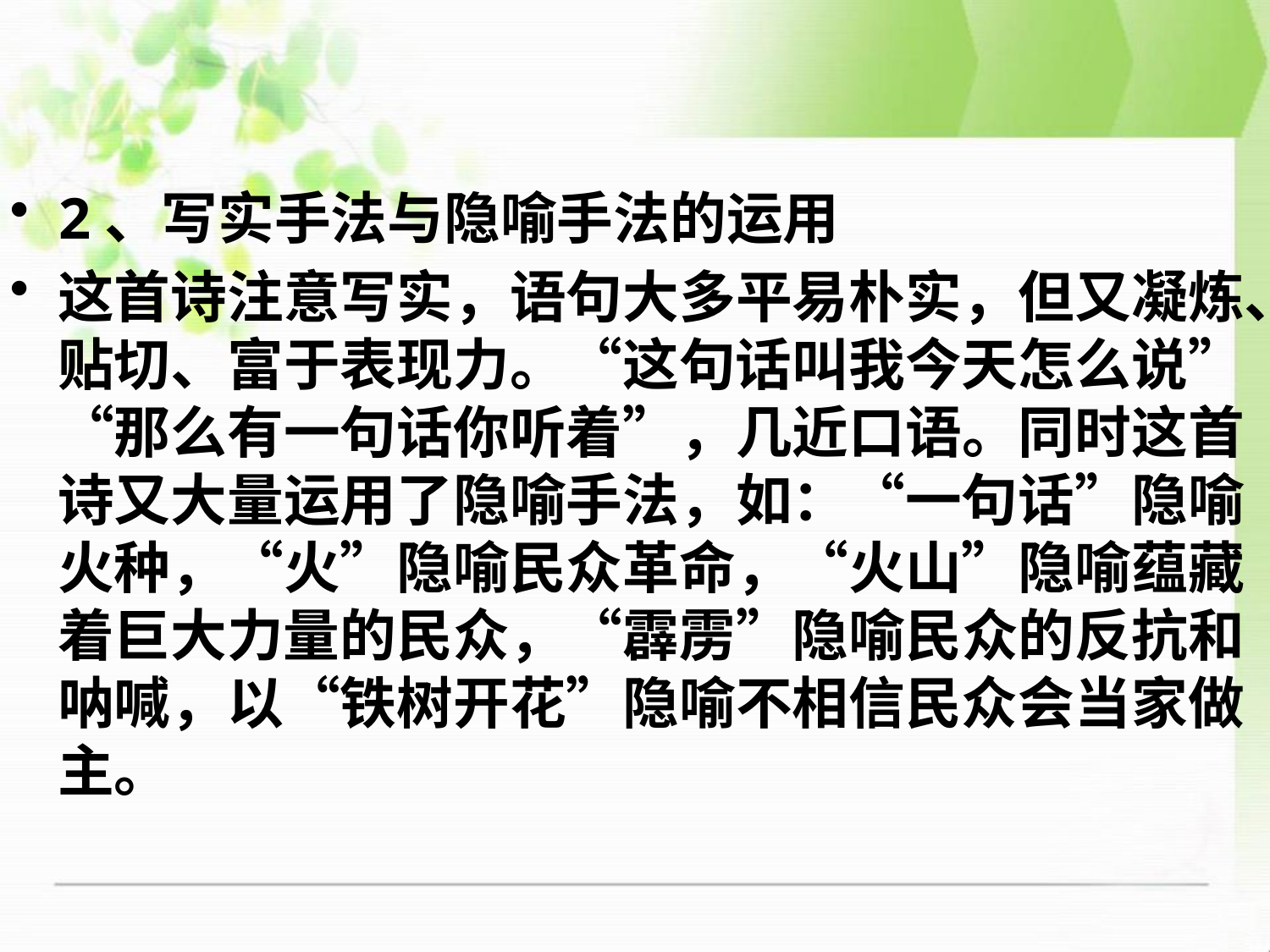

2、写实手法与隐喻手法的运用
这首诗注意写实，语句大多平易朴实，但又凝炼、贴切、富于表现力。“这句话叫我今天怎么说”“那么有一句话你听着”，几近口语。同时这首诗又大量运用了隐喻手法，如：“一句话”隐喻火种，“火”隐喻民众革命，“火山”隐喻蕴藏着巨大力量的民众，“霹雳”隐喻民众的反抗和呐喊，以“铁树开花”隐喻不相信民众会当家做主。